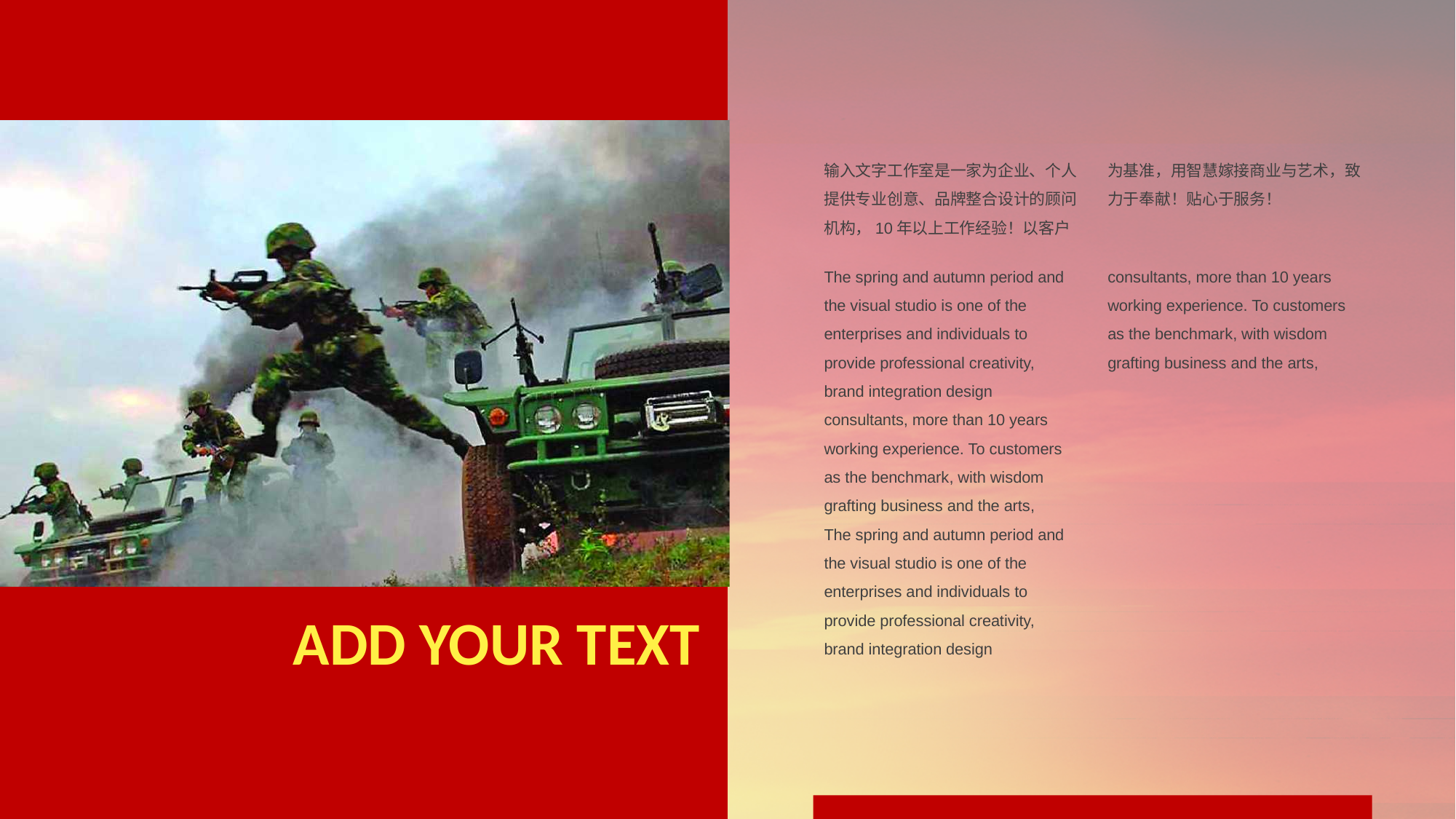

输入文字工作室是一家为企业、个人提供专业创意、品牌整合设计的顾问机构，10年以上工作经验！以客户为基准，用智慧嫁接商业与艺术，致力于奉献！贴心于服务！
The spring and autumn period and the visual studio is one of the enterprises and individuals to provide professional creativity, brand integration design consultants, more than 10 years working experience. To customers as the benchmark, with wisdom grafting business and the arts,
The spring and autumn period and the visual studio is one of the enterprises and individuals to provide professional creativity, brand integration design consultants, more than 10 years working experience. To customers as the benchmark, with wisdom grafting business and the arts,
ADD YOUR TEXT